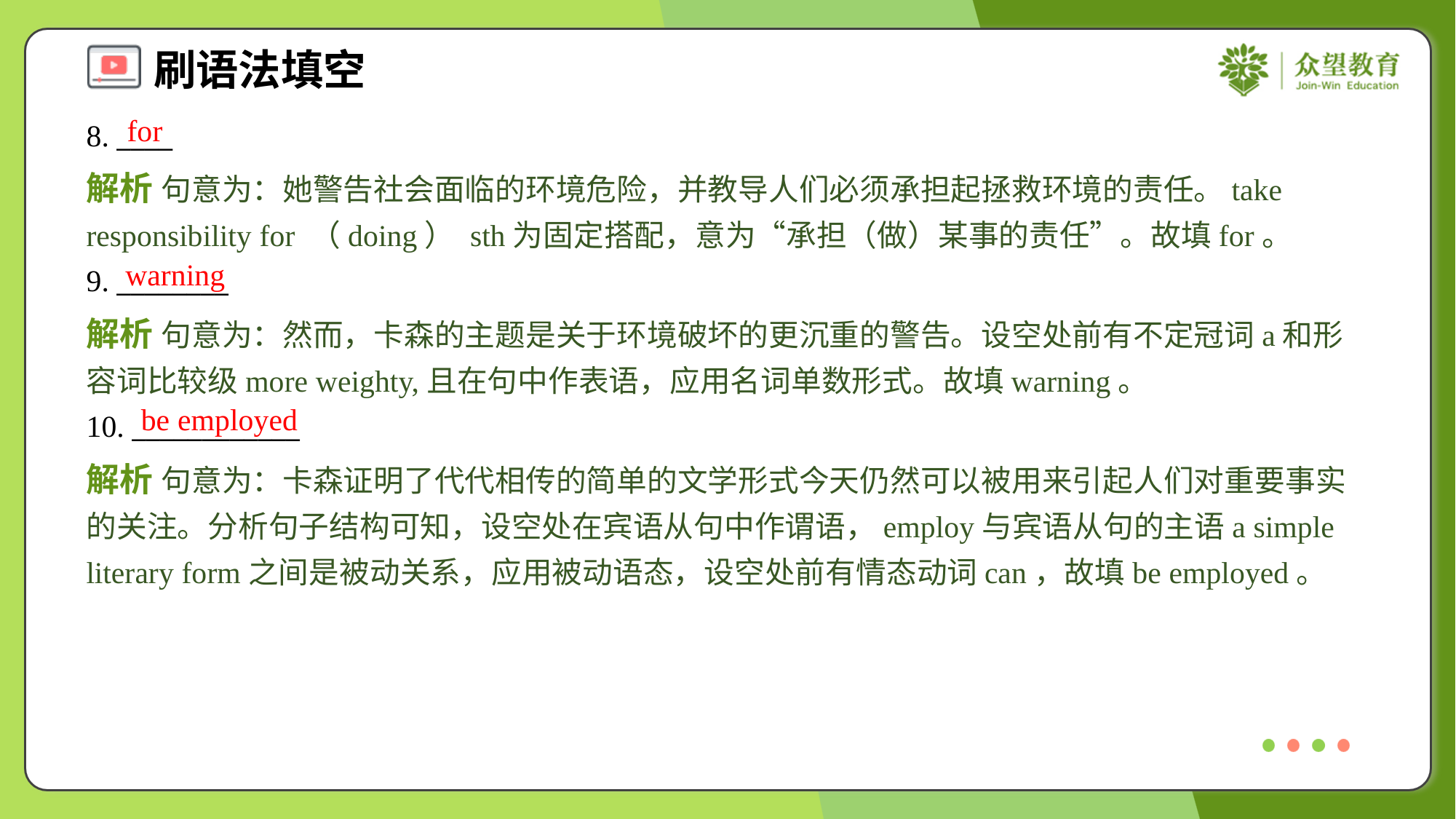

for
8. ____
解析 句意为：她警告社会面临的环境危险，并教导人们必须承担起拯救环境的责任。take responsibility for （doing） sth为固定搭配，意为“承担（做）某事的责任”。故填for。
warning
9. ________
解析 句意为：然而，卡森的主题是关于环境破坏的更沉重的警告。设空处前有不定冠词a和形容词比较级more weighty,且在句中作表语，应用名词单数形式。故填warning。
be employed
10. ____________
解析 句意为：卡森证明了代代相传的简单的文学形式今天仍然可以被用来引起人们对重要事实的关注。分析句子结构可知，设空处在宾语从句中作谓语，employ与宾语从句的主语a simple literary form之间是被动关系，应用被动语态，设空处前有情态动词can，故填be employed。